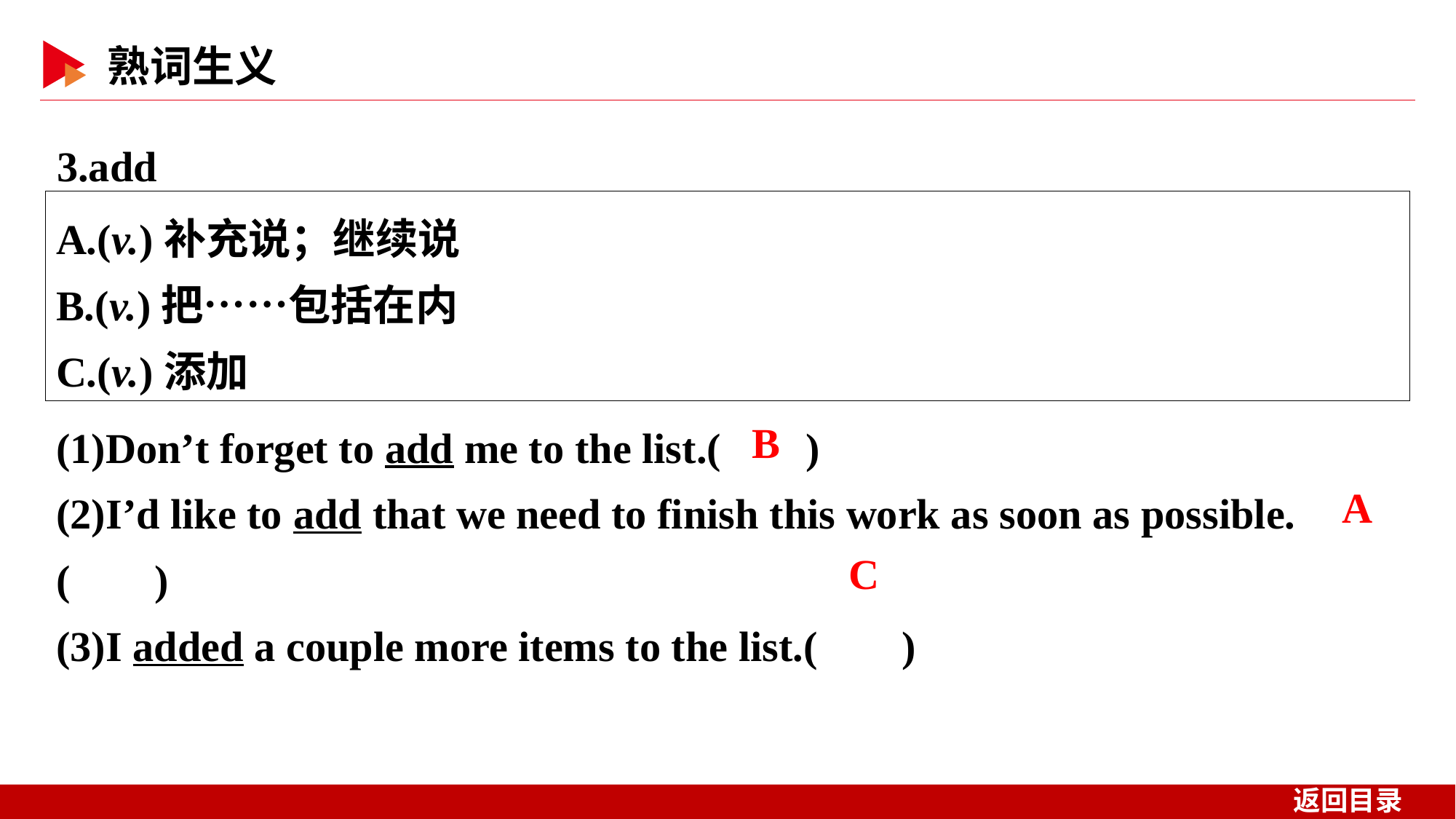

3.add
A.(v.)补充说；继续说
B.(v.)把……包括在内
C.(v.)添加
(1)Don’t forget to add me to the list.(        )
(2)I’d like to add that we need to finish this work as soon as possible.(        )
(3)I added a couple more items to the list.(        )
   B
   A
   C